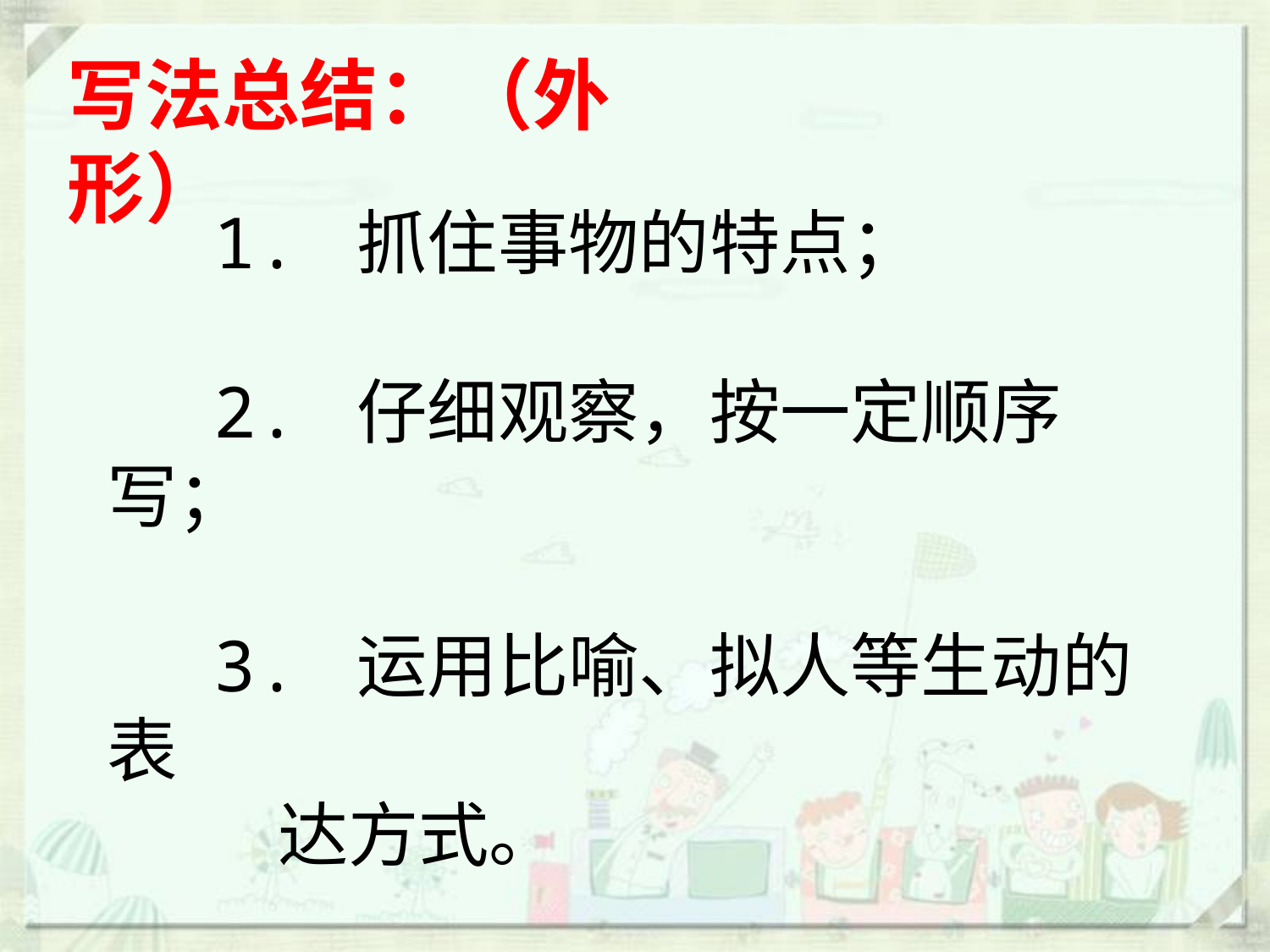

写法总结：（外形）
1. 抓住事物的特点；

2. 仔细观察，按一定顺序写；

3. 运用比喻、拟人等生动的表
   达方式。